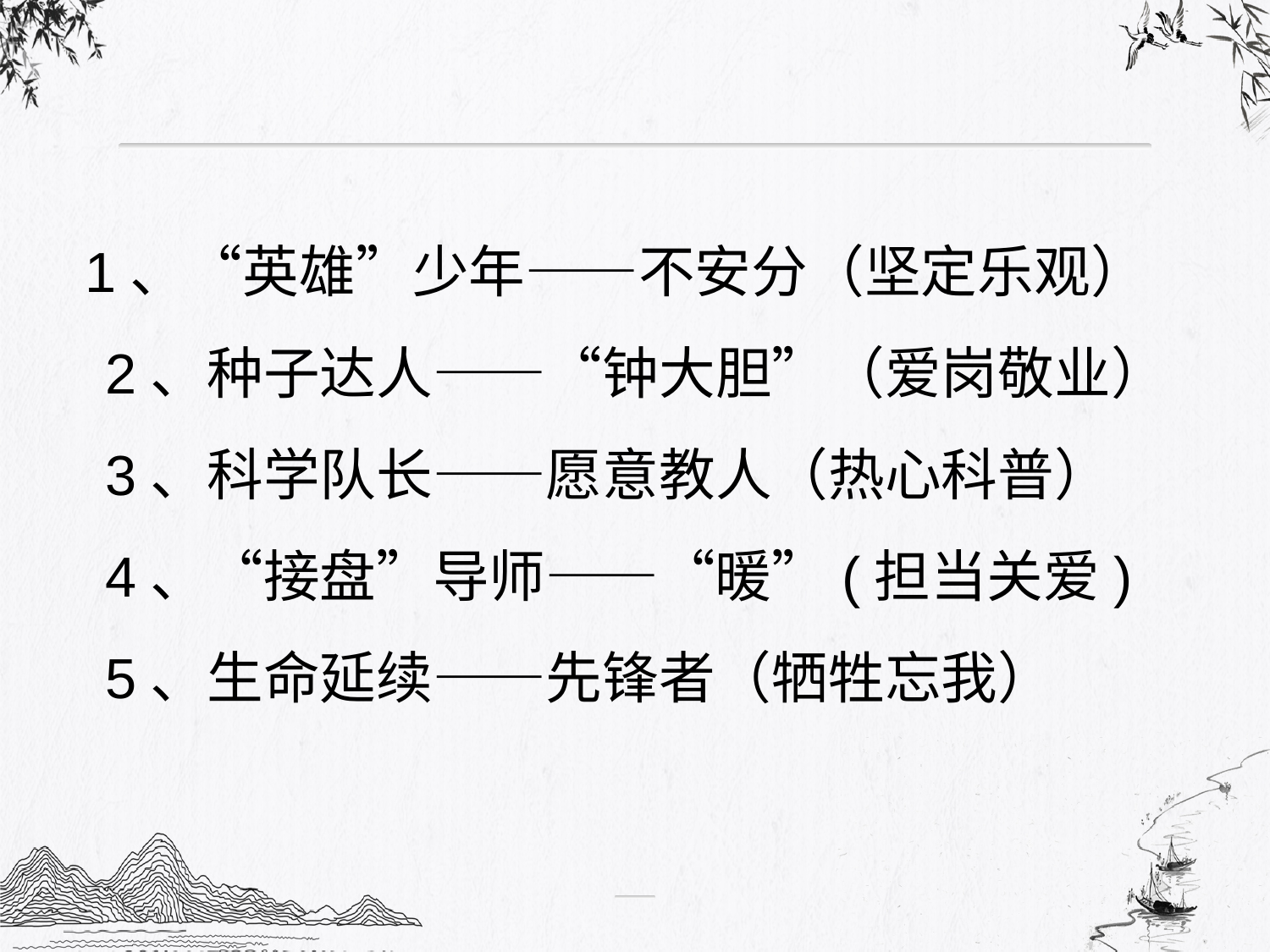

1、“英雄”少年——不安分（坚定乐观）
    2、种子达人——“钟大胆”（爱岗敬业）
    3、科学队长——愿意教人（热心科普）
    4、“接盘”导师——“暖”(担当关爱)
    5、生命延续——先锋者（牺牲忘我）